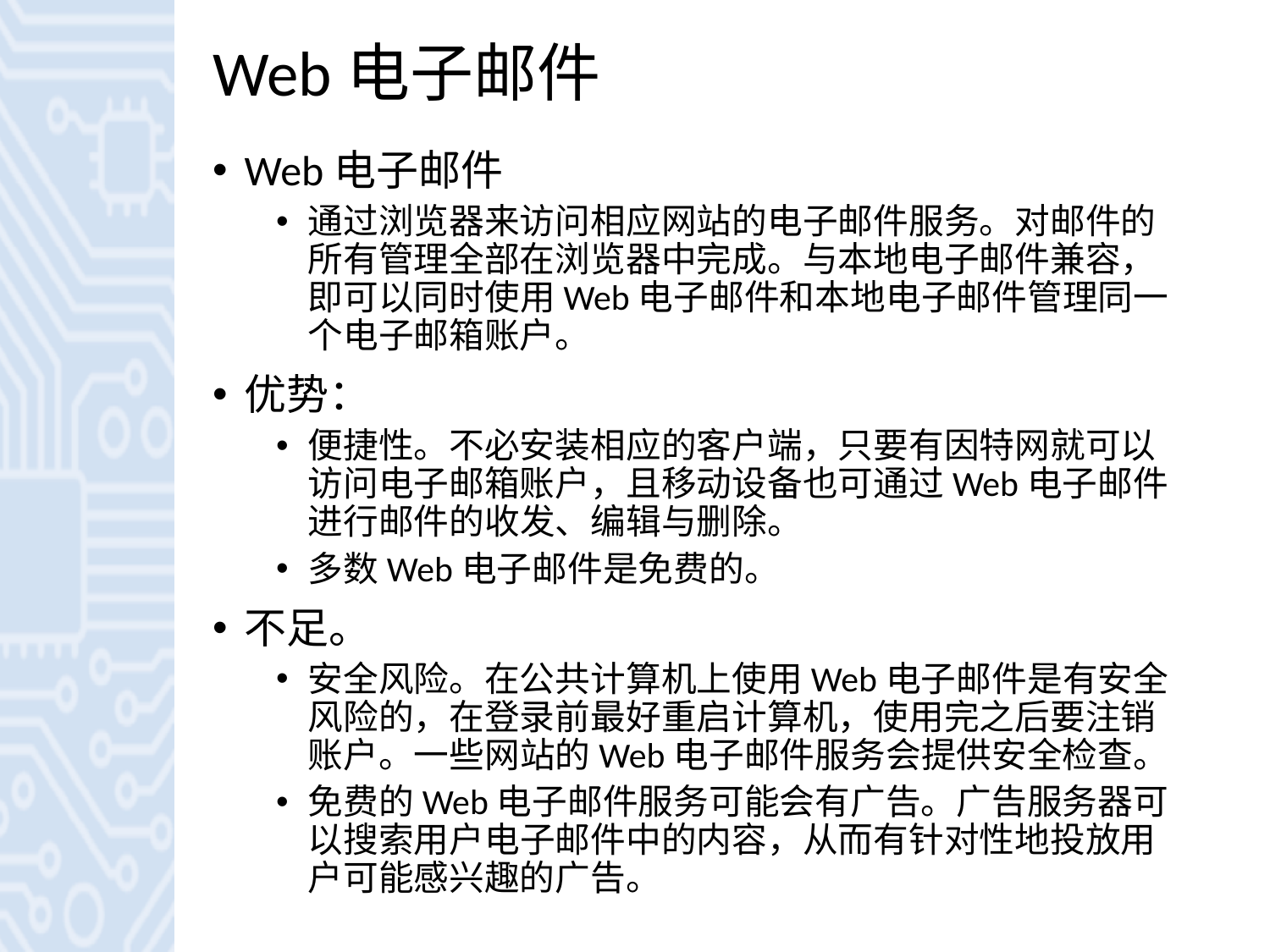

# Web电子邮件
Web电子邮件
通过浏览器来访问相应网站的电子邮件服务。对邮件的所有管理全部在浏览器中完成。与本地电子邮件兼容，即可以同时使用Web电子邮件和本地电子邮件管理同一个电子邮箱账户。
优势：
便捷性。不必安装相应的客户端，只要有因特网就可以访问电子邮箱账户，且移动设备也可通过Web电子邮件进行邮件的收发、编辑与删除。
多数Web电子邮件是免费的。
不足。
安全风险。在公共计算机上使用Web电子邮件是有安全风险的，在登录前最好重启计算机，使用完之后要注销账户。一些网站的Web电子邮件服务会提供安全检查。
免费的Web电子邮件服务可能会有广告。广告服务器可以搜索用户电子邮件中的内容，从而有针对性地投放用户可能感兴趣的广告。